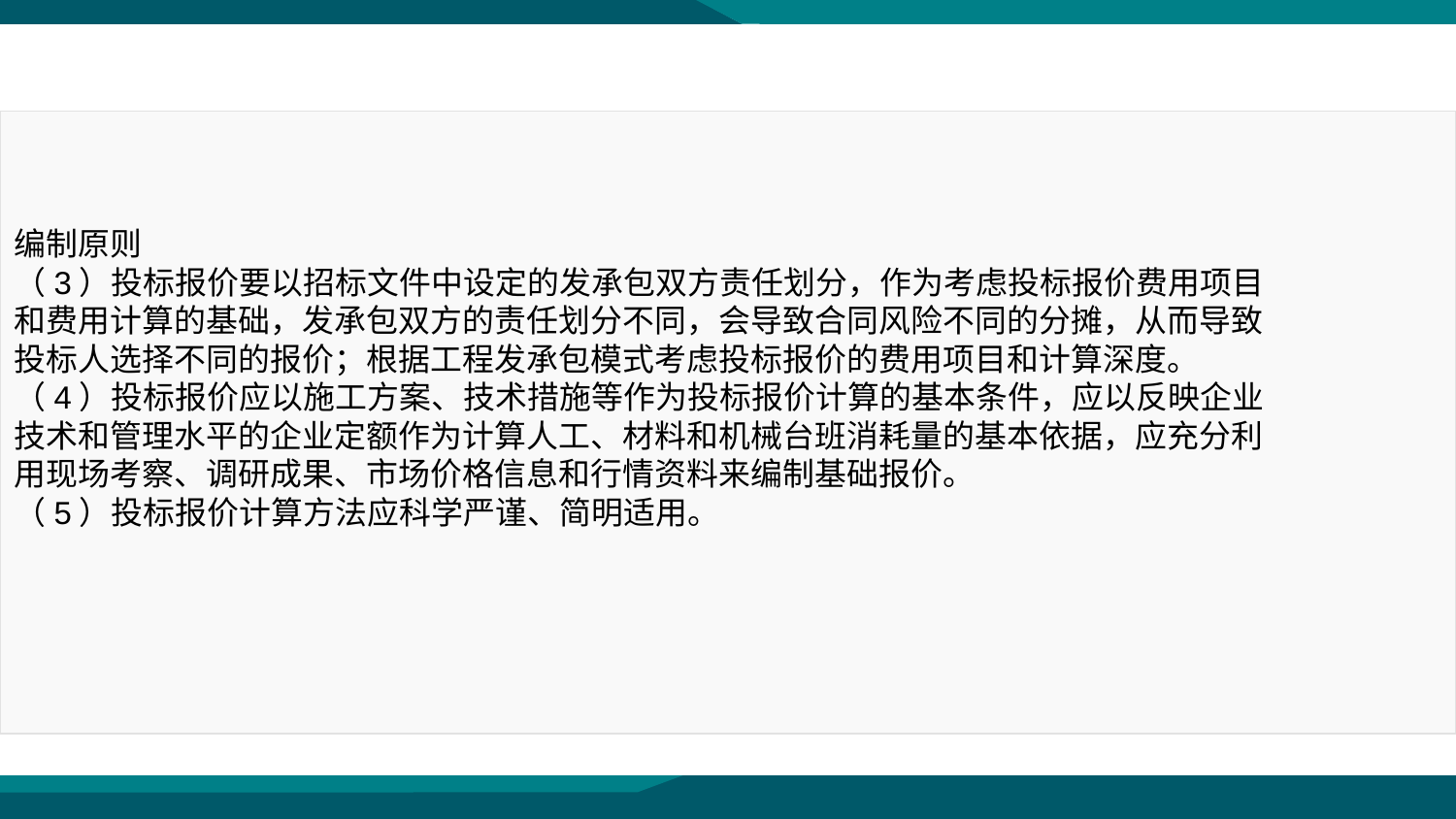

编制原则
（3）投标报价要以招标文件中设定的发承包双方责任划分，作为考虑投标报价费用项目和费用计算的基础，发承包双方的责任划分不同，会导致合同风险不同的分摊，从而导致投标人选择不同的报价；根据工程发承包模式考虑投标报价的费用项目和计算深度。
（4）投标报价应以施工方案、技术措施等作为投标报价计算的基本条件，应以反映企业技术和管理水平的企业定额作为计算人工、材料和机械台班消耗量的基本依据，应充分利用现场考察、调研成果、市场价格信息和行情资料来编制基础报价。
（5）投标报价计算方法应科学严谨、简明适用。